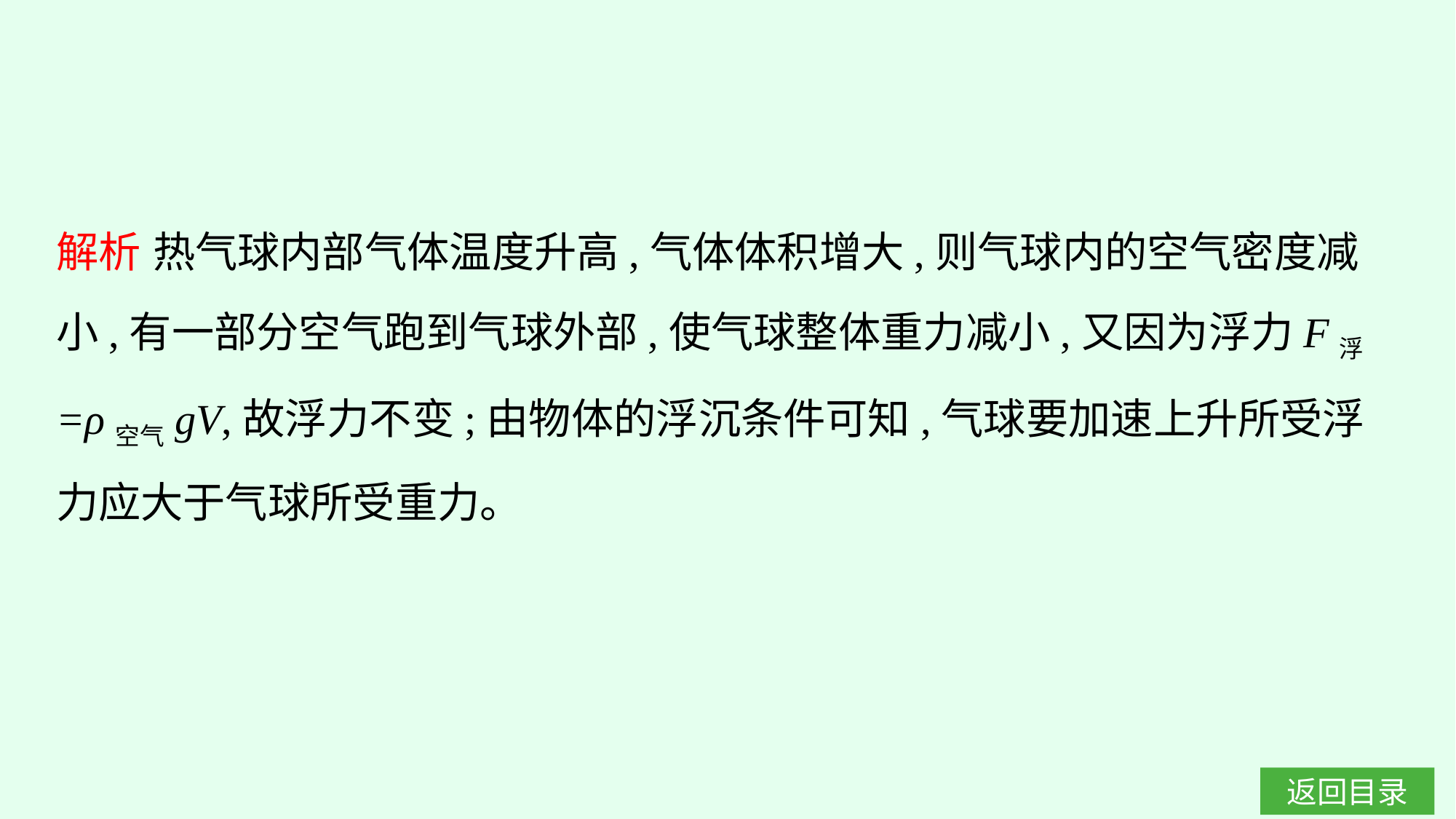

解析 热气球内部气体温度升高,气体体积增大,则气球内的空气密度减小,有一部分空气跑到气球外部,使气球整体重力减小,又因为浮力F浮=ρ空气gV,故浮力不变;由物体的浮沉条件可知,气球要加速上升所受浮力应大于气球所受重力。